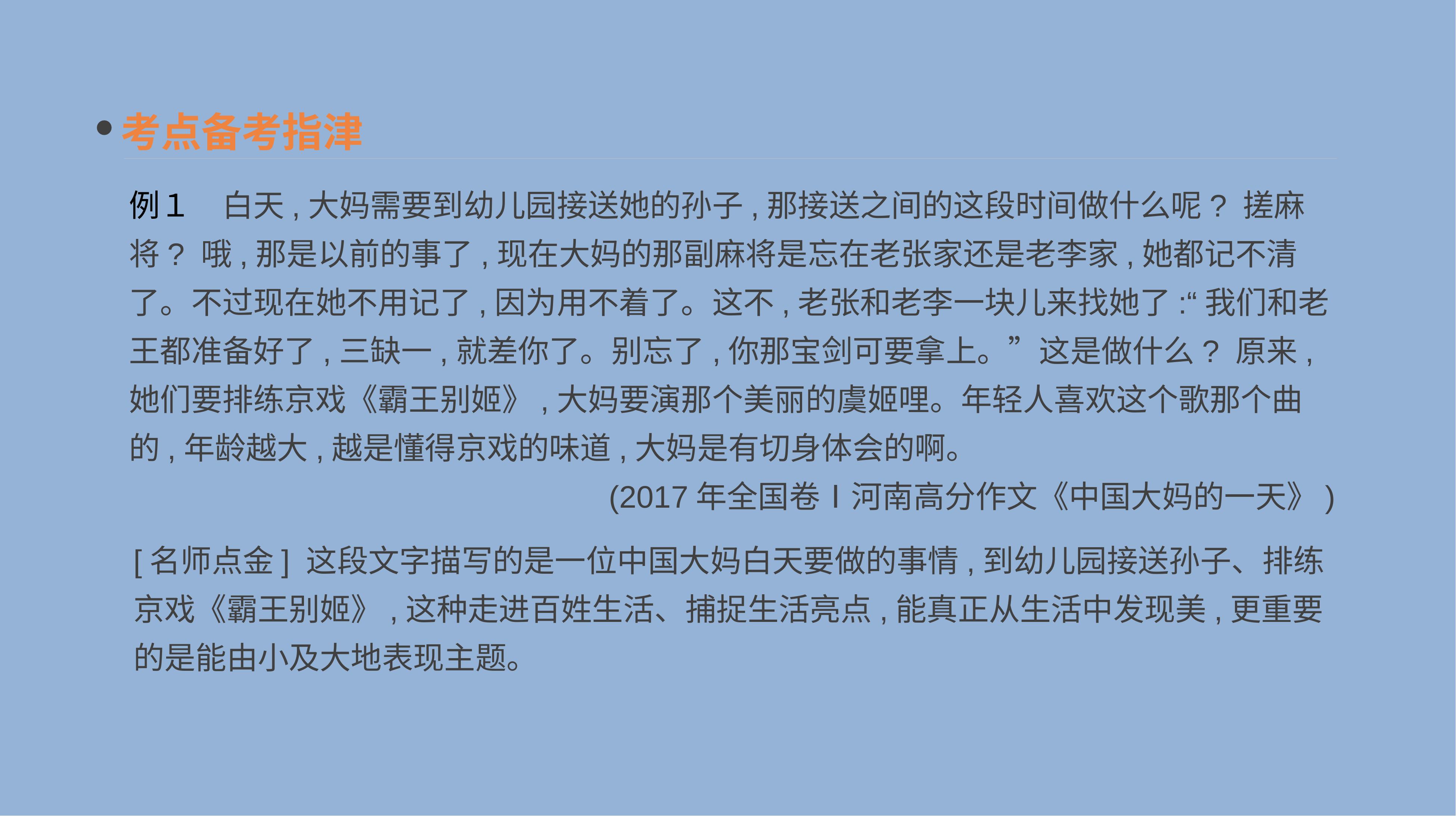

考点备考指津

例１　白天,大妈需要到幼儿园接送她的孙子,那接送之间的这段时间做什么呢? 搓麻将? 哦,那是以前的事了,现在大妈的那副麻将是忘在老张家还是老李家,她都记不清了。不过现在她不用记了,因为用不着了。这不,老张和老李一块儿来找她了:“我们和老王都准备好了,三缺一,就差你了。别忘了,你那宝剑可要拿上。”这是做什么? 原来,她们要排练京戏《霸王别姬》,大妈要演那个美丽的虞姬哩。年轻人喜欢这个歌那个曲的,年龄越大,越是懂得京戏的味道,大妈是有切身体会的啊。
(2017年全国卷Ⅰ河南高分作文《中国大妈的一天》)

[名师点金] 这段文字描写的是一位中国大妈白天要做的事情,到幼儿园接送孙子、排练京戏《霸王别姬》,这种走进百姓生活、捕捉生活亮点,能真正从生活中发现美,更重要的是能由小及大地表现主题。